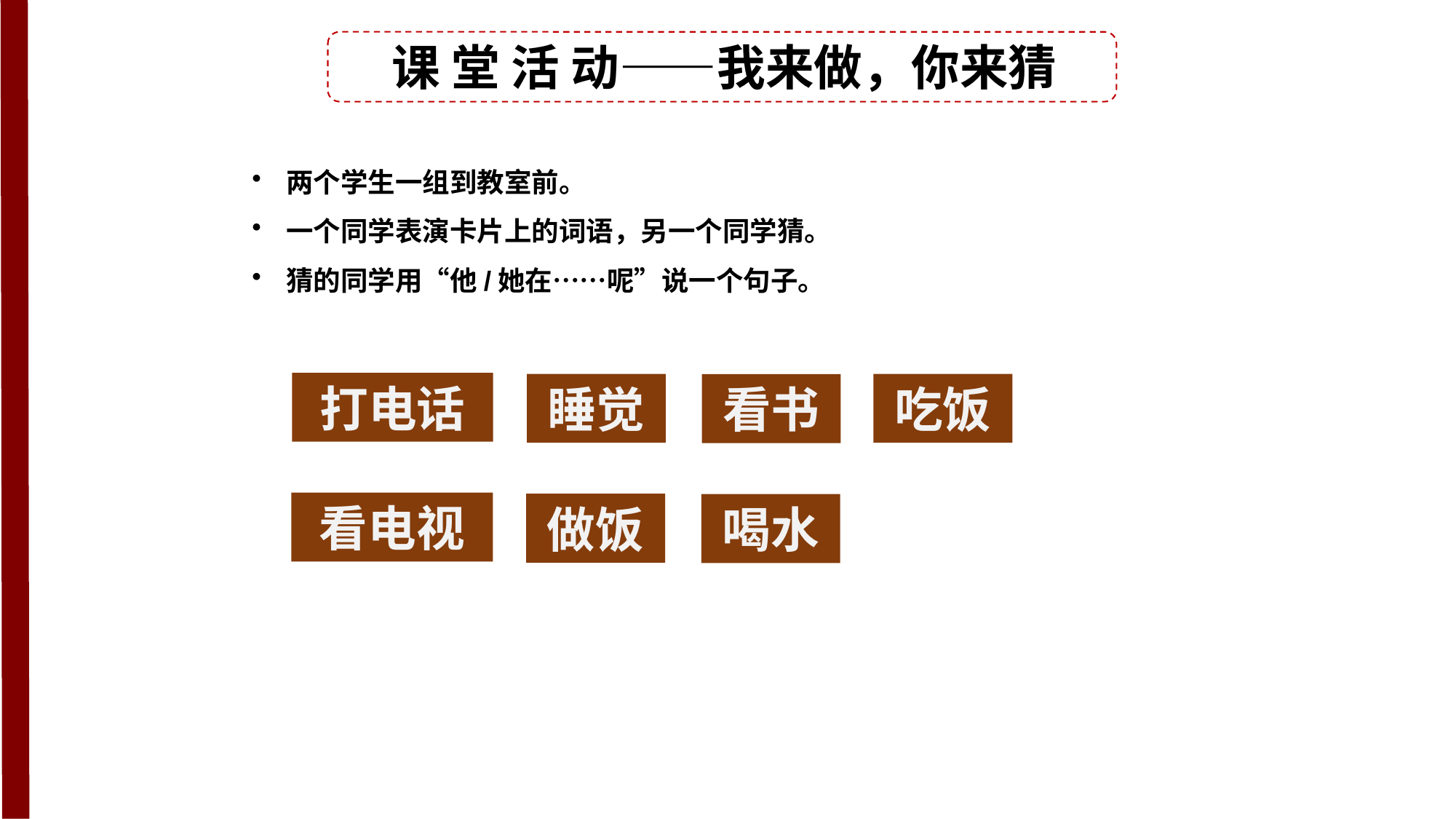

课 堂 活 动——我来做，你来猜
两个学生一组到教室前。
一个同学表演卡片上的词语，另一个同学猜。
猜的同学用“他/她在……呢”说一个句子。
打电话
睡觉
吃饭
看书
看电视
做饭
喝水